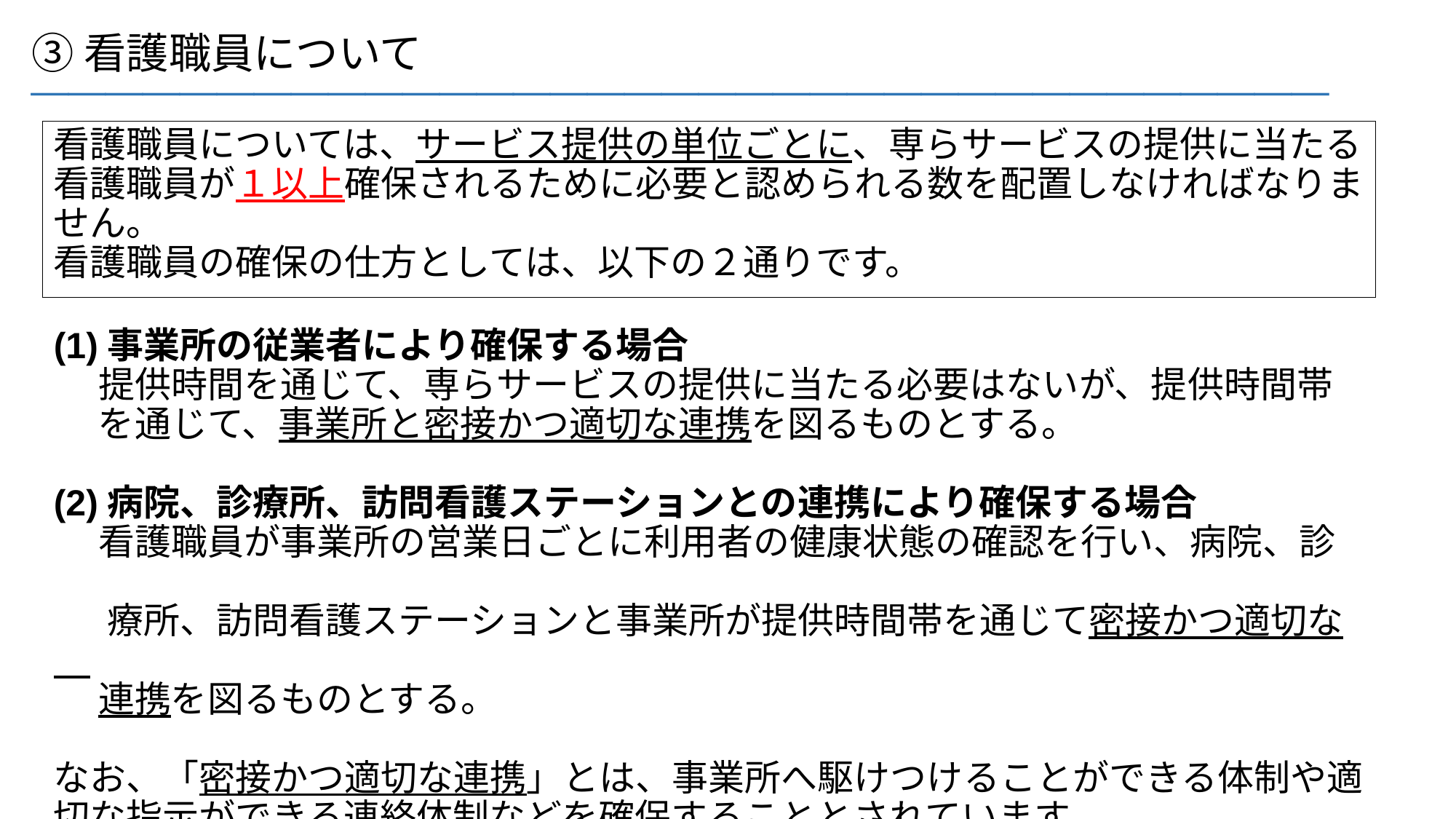

___________________________________
③看護職員について
看護職員については、サービス提供の単位ごとに、専らサービスの提供に当たる看護職員が１以上確保されるために必要と認められる数を配置しなければなりません。
看護職員の確保の仕方としては、以下の２通りです。
(1)事業所の従業者により確保する場合
　 提供時間を通じて、専らサービスの提供に当たる必要はないが、提供時間帯
　 を通じて、事業所と密接かつ適切な連携を図るものとする。

(2)病院、診療所、訪問看護ステーションとの連携により確保する場合
　 看護職員が事業所の営業日ごとに利用者の健康状態の確認を行い、病院、診
 　療所、訪問看護ステーションと事業所が提供時間帯を通じて密接かつ適切な
　 連携を図るものとする。

なお、「密接かつ適切な連携」とは、事業所へ駆けつけることができる体制や適切な指示ができる連絡体制などを確保することとされています。